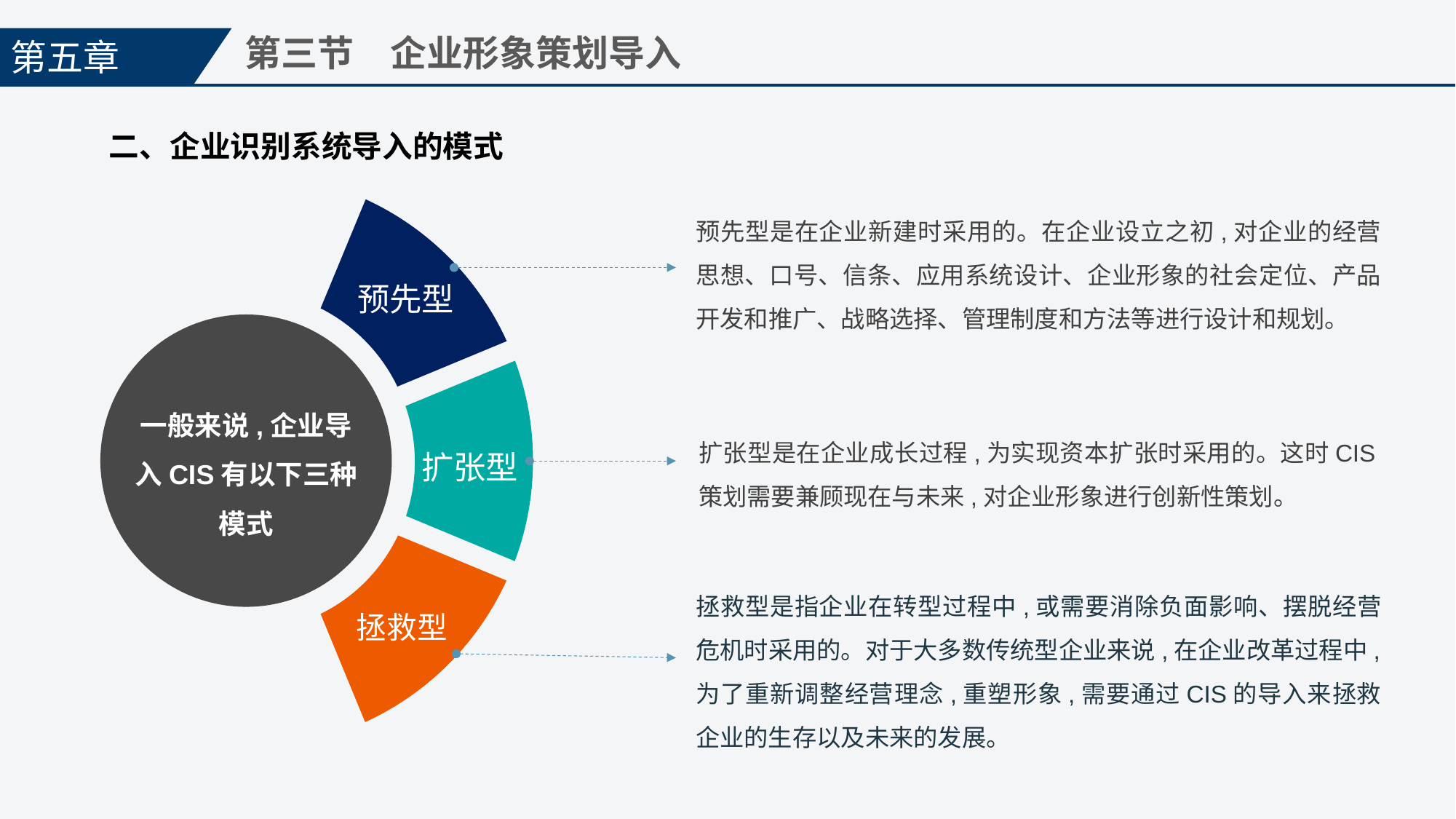

第五章
第三节　企业形象策划导入
二、企业识别系统导入的模式

预先型是在企业新建时采用的。在企业设立之初,对企业的经营思想、口号、信条、应用系统设计、企业形象的社会定位、产品开发和推广、战略选择、管理制度和方法等进行设计和规划。
预先型

一般来说,企业导入CIS有以下三种模式
扩张型是在企业成长过程,为实现资本扩张时采用的。这时CIS策划需要兼顾现在与未来,对企业形象进行创新性策划。
扩张型

拯救型是指企业在转型过程中,或需要消除负面影响、摆脱经营危机时采用的。对于大多数传统型企业来说,在企业改革过程中,为了重新调整经营理念,重塑形象,需要通过CIS的导入来拯救企业的生存以及未来的发展。
拯救型